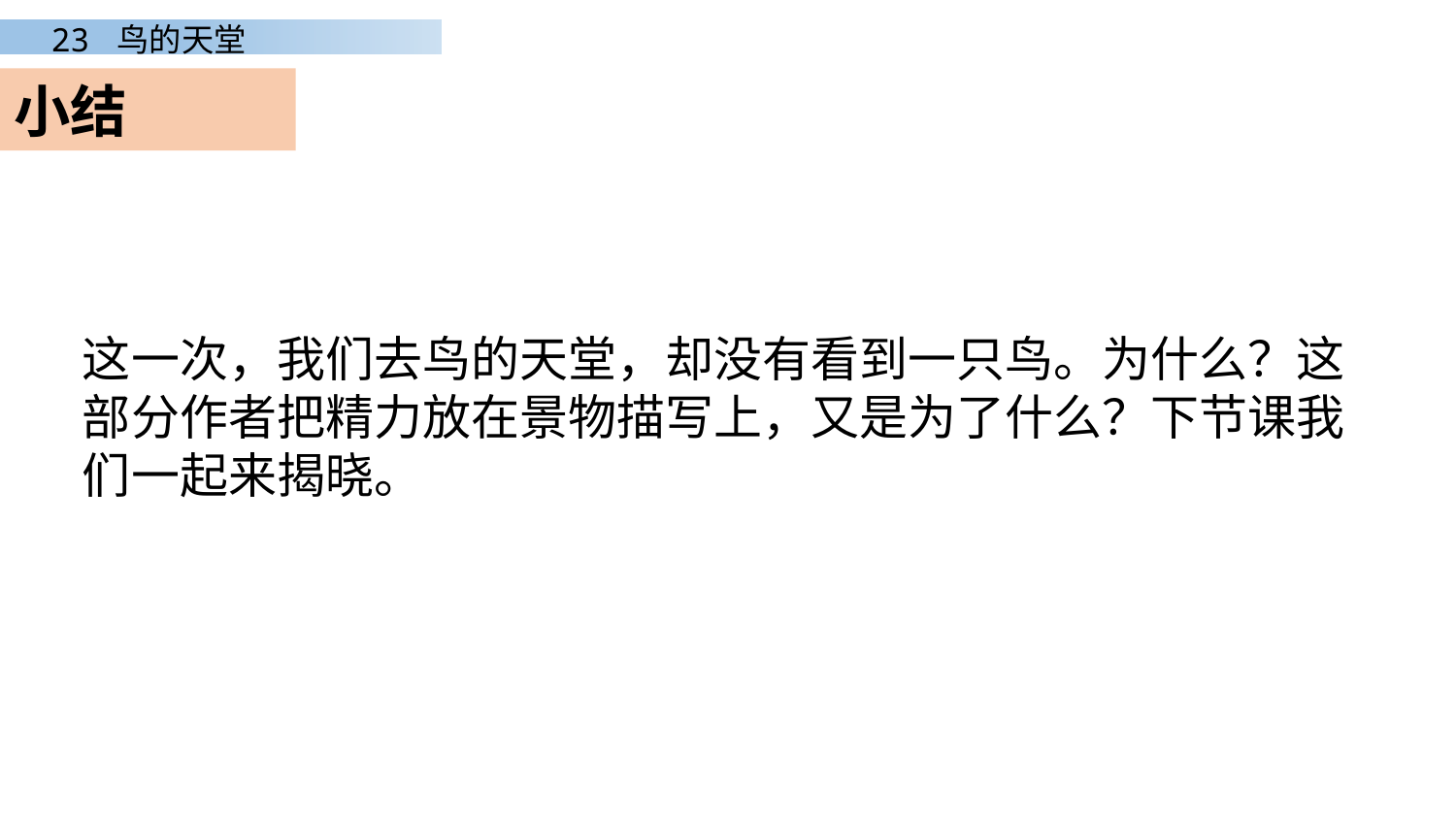

小结
这一次，我们去鸟的天堂，却没有看到一只鸟。为什么？这部分作者把精力放在景物描写上，又是为了什么？下节课我们一起来揭晓。